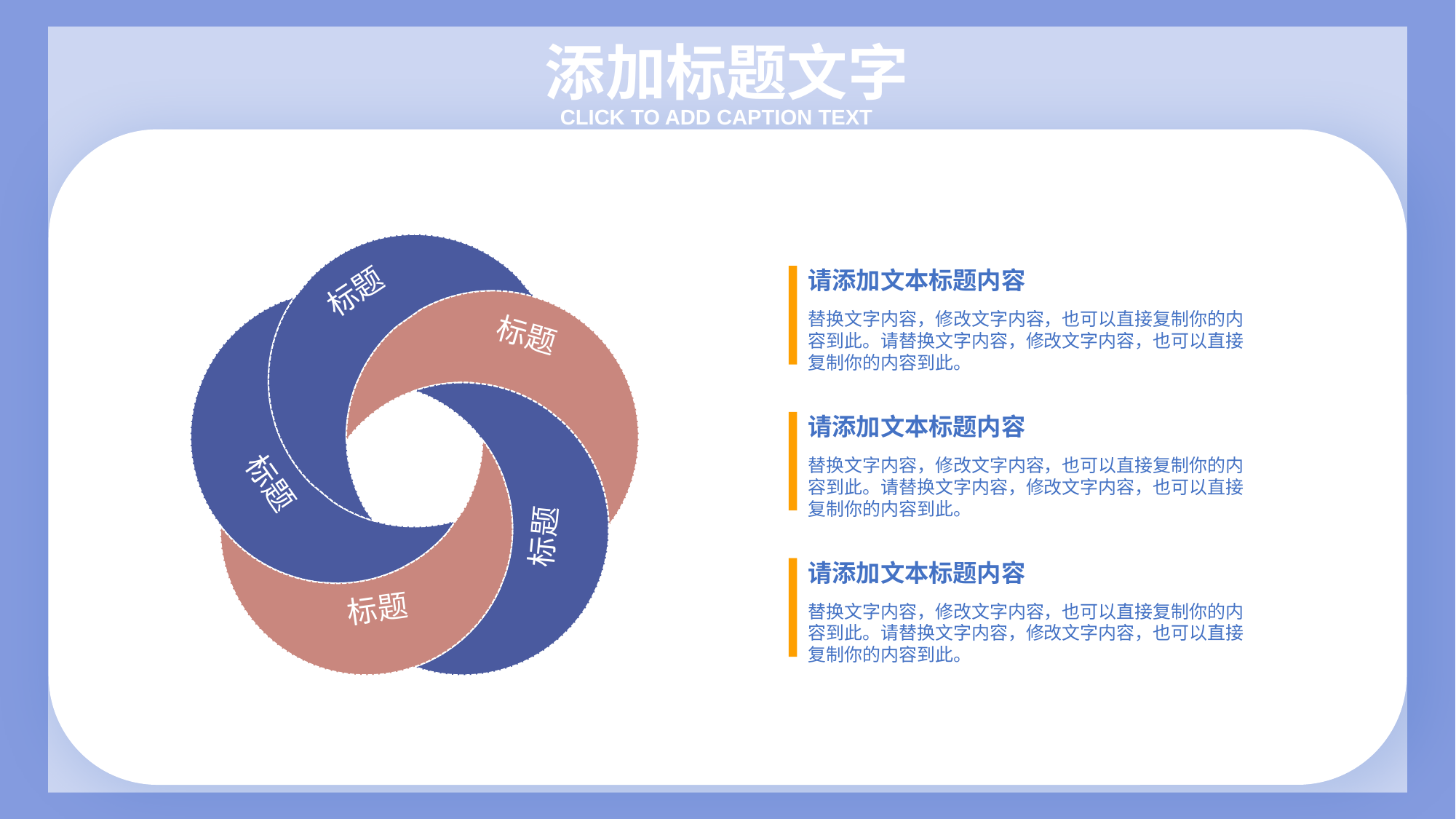

添加标题文字
CLICK TO ADD CAPTION TEXT

标题
请添加文本标题内容
替换文字内容，修改文字内容，也可以直接复制你的内容到此。请替换文字内容，修改文字内容，也可以直接复制你的内容到此。

标题
标题
请添加文本标题内容
替换文字内容，修改文字内容，也可以直接复制你的内容到此。请替换文字内容，修改文字内容，也可以直接复制你的内容到此。

标题
标题
请添加文本标题内容
替换文字内容，修改文字内容，也可以直接复制你的内容到此。请替换文字内容，修改文字内容，也可以直接复制你的内容到此。